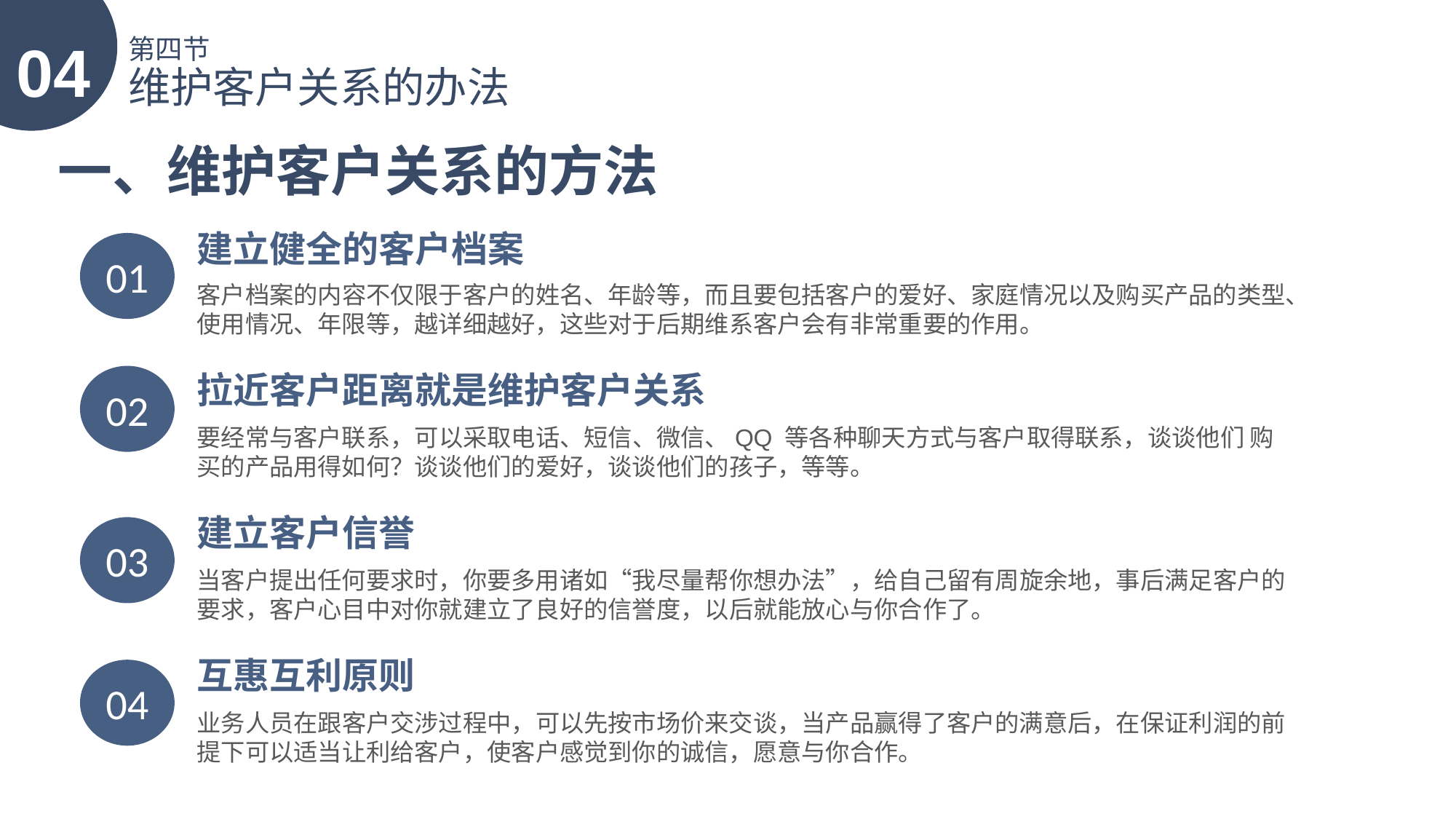

04
第四节
维护客户关系的办法
一、维护客户关系的方法
建立健全的客户档案
01
客户档案的内容不仅限于客户的姓名、年龄等，而且要包括客户的爱好、家庭情况以及购买产品的类型、使用情况、年限等，越详细越好，这些对于后期维系客户会有非常重要的作用。
拉近客户距离就是维护客户关系
02
要经常与客户联系，可以采取电话、短信、微信、QQ 等各种聊天方式与客户取得联系，谈谈他们 购买的产品用得如何？谈谈他们的爱好，谈谈他们的孩子，等等。
建立客户信誉
03
当客户提出任何要求时，你要多用诸如“我尽量帮你想办法”，给自己留有周旋余地，事后满足客户的要求，客户心目中对你就建立了良好的信誉度，以后就能放心与你合作了。
互惠互利原则
04
业务人员在跟客户交涉过程中，可以先按市场价来交谈，当产品赢得了客户的满意后，在保证利润的前提下可以适当让利给客户，使客户感觉到你的诚信，愿意与你合作。